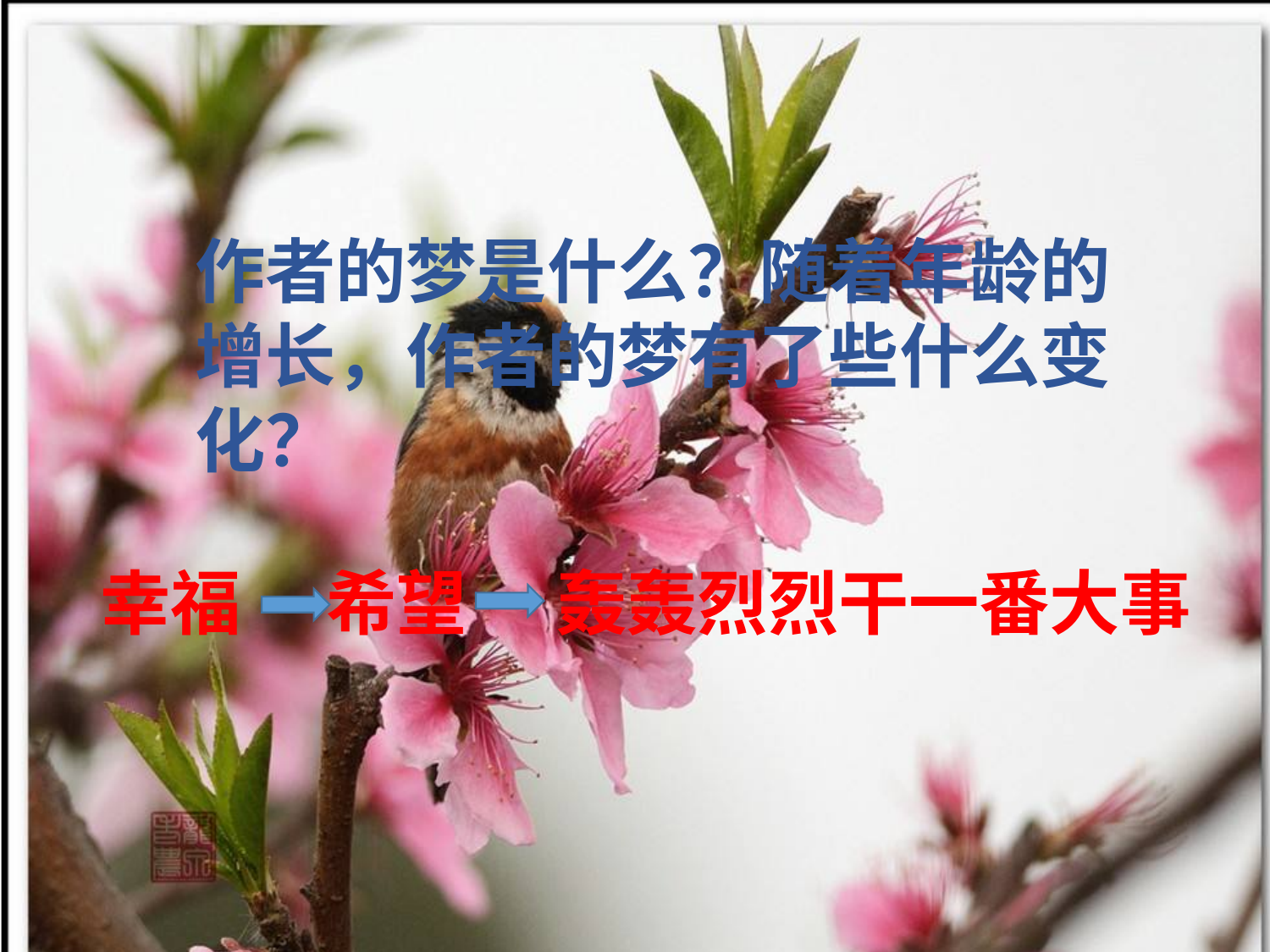

#
作者的梦是什么？随着年龄的增长，作者的梦有了些什么变化？
幸福
希望
轰轰烈烈干一番大事